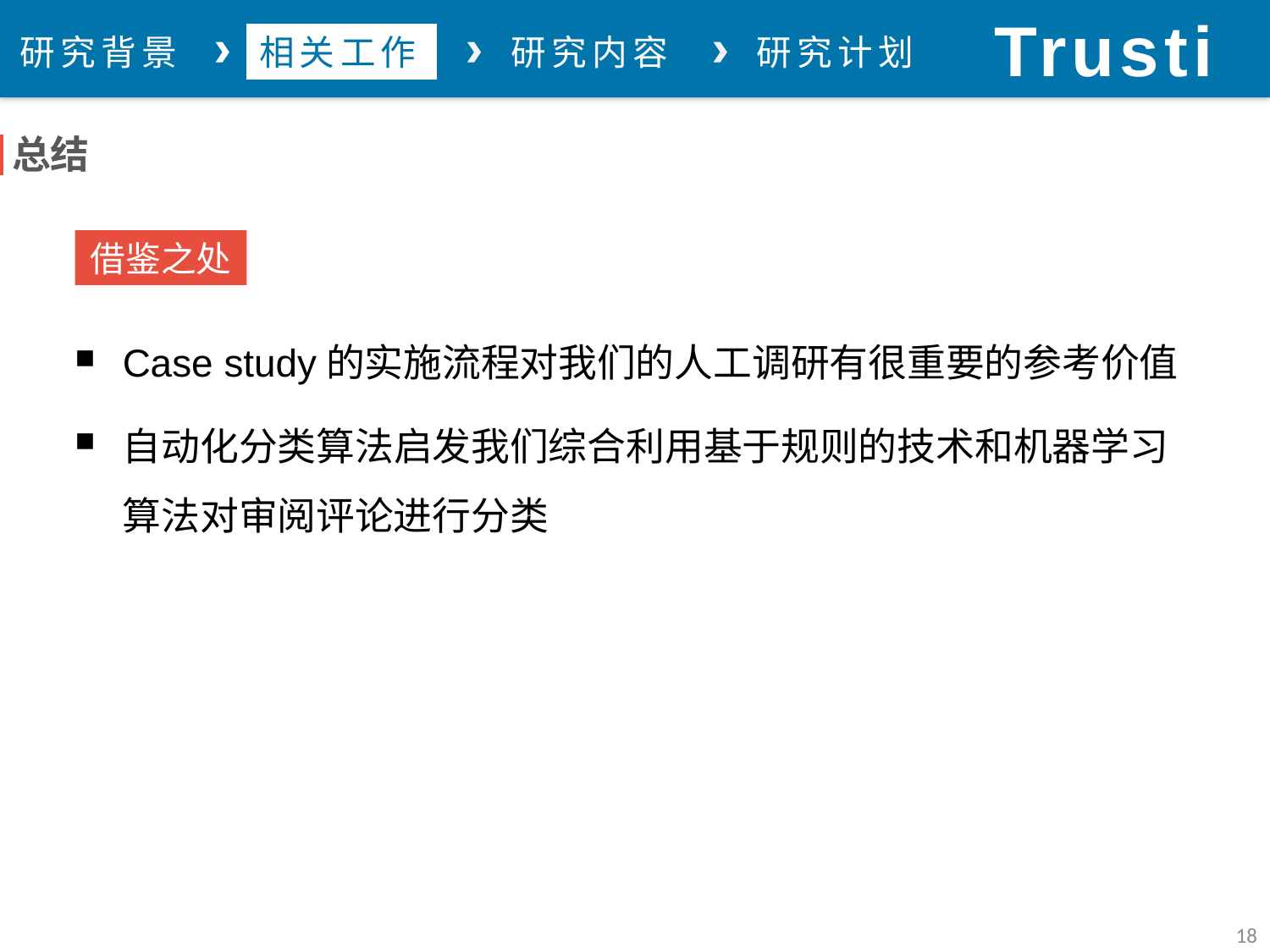

Trustie

论文总结
研究背景
相关工作
研究内容
研究计划

总结
借鉴之处
Case study的实施流程对我们的人工调研有很重要的参考价值
自动化分类算法启发我们综合利用基于规则的技术和机器学习算法对审阅评论进行分类

18